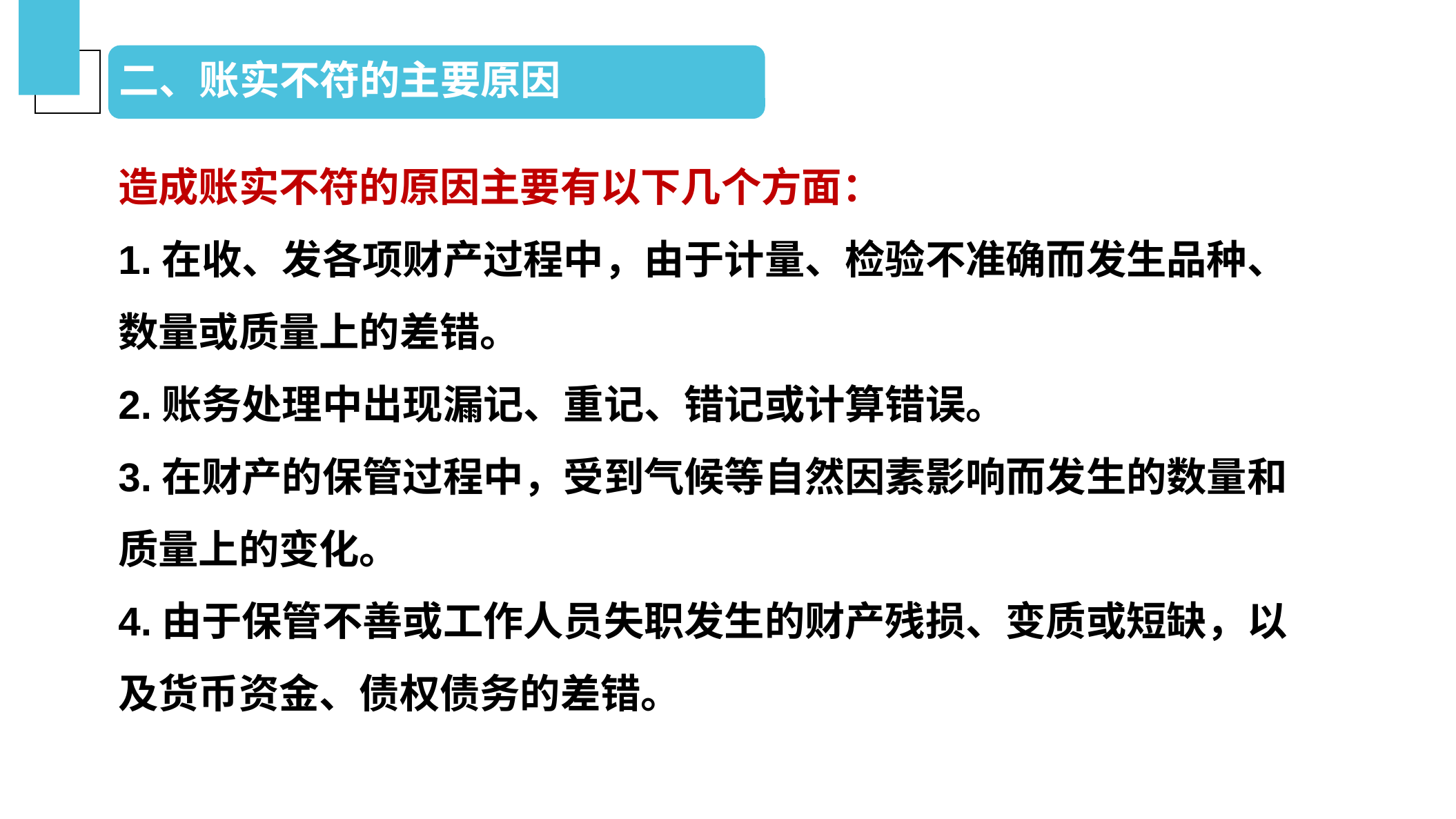

二、账实不符的主要原因
造成账实不符的原因主要有以下几个方面：
1.在收、发各项财产过程中，由于计量、检验不准确而发生品种、数量或质量上的差错。
2.账务处理中出现漏记、重记、错记或计算错误。
3.在财产的保管过程中，受到气候等自然因素影响而发生的数量和质量上的变化。
4.由于保管不善或工作人员失职发生的财产残损、变质或短缺，以及货币资金、债权债务的差错。